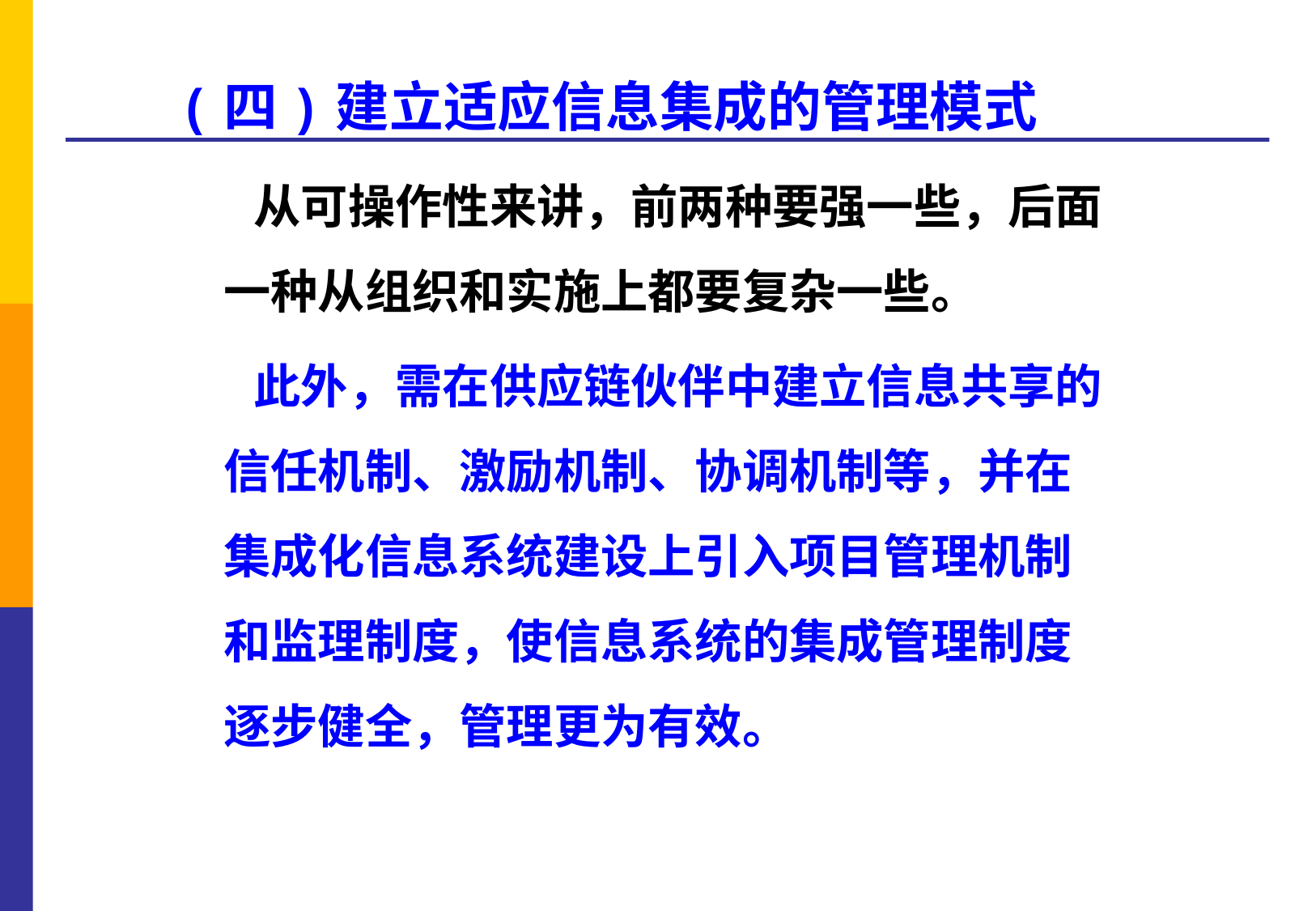

(四)建立适应信息集成的管理模式
      从可操作性来讲，前两种要强一些，后面一种从组织和实施上都要复杂一些。
      此外，需在供应链伙伴中建立信息共享的信任机制、激励机制、协调机制等，并在集成化信息系统建设上引入项目管理机制和监理制度，使信息系统的集成管理制度逐步健全，管理更为有效。